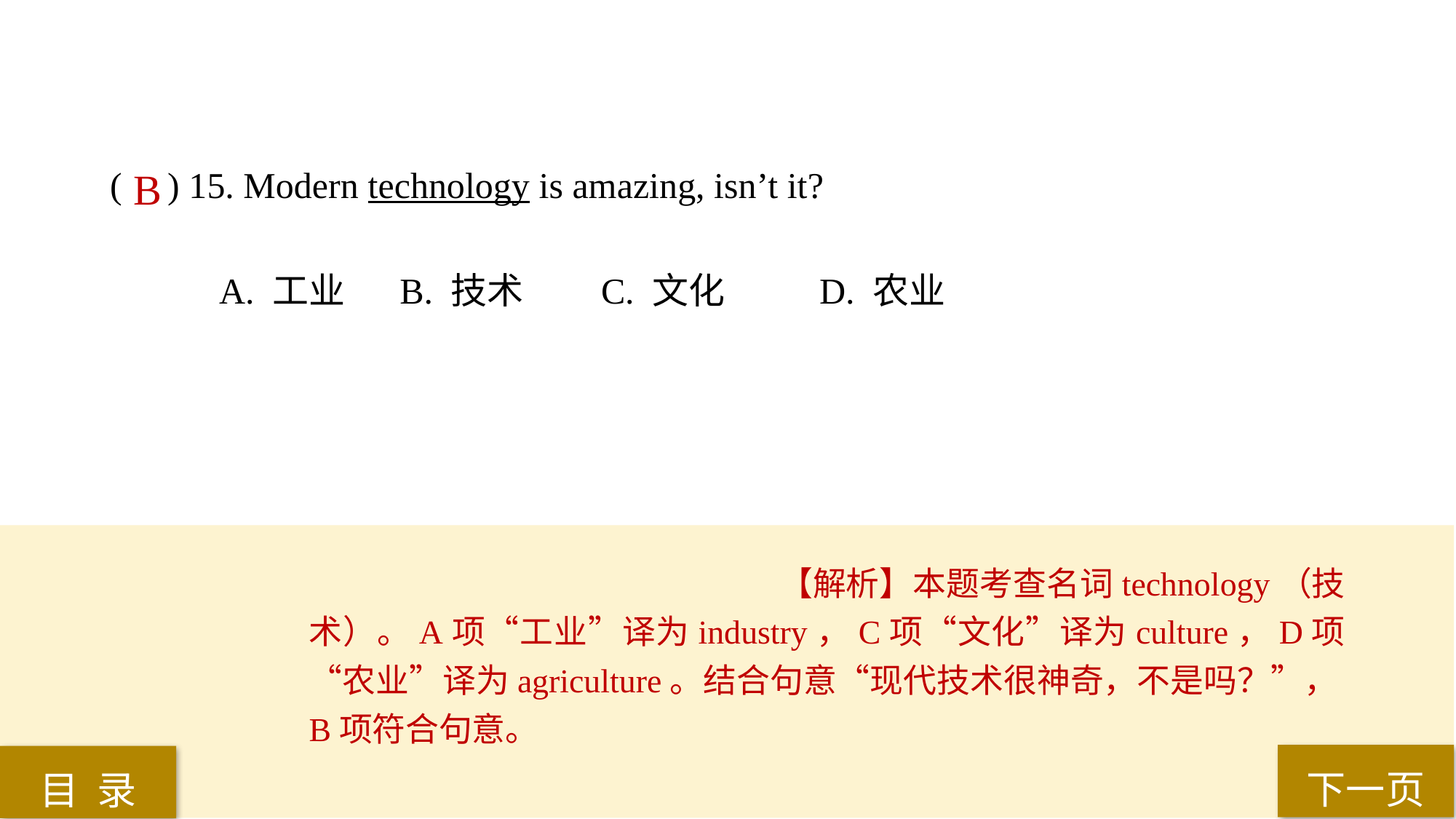

(     ) 15. Modern technology is amazing, isn’t it?

A. 工业	 B. 技术 	C. 文化 	D. 农业
B
【解析】本题考查名词technology（技术）。A项“工业”译为industry，C项“文化”译为culture，D项“农业”译为agriculture。结合句意“现代技术很神奇，不是吗？”，B项符合句意。